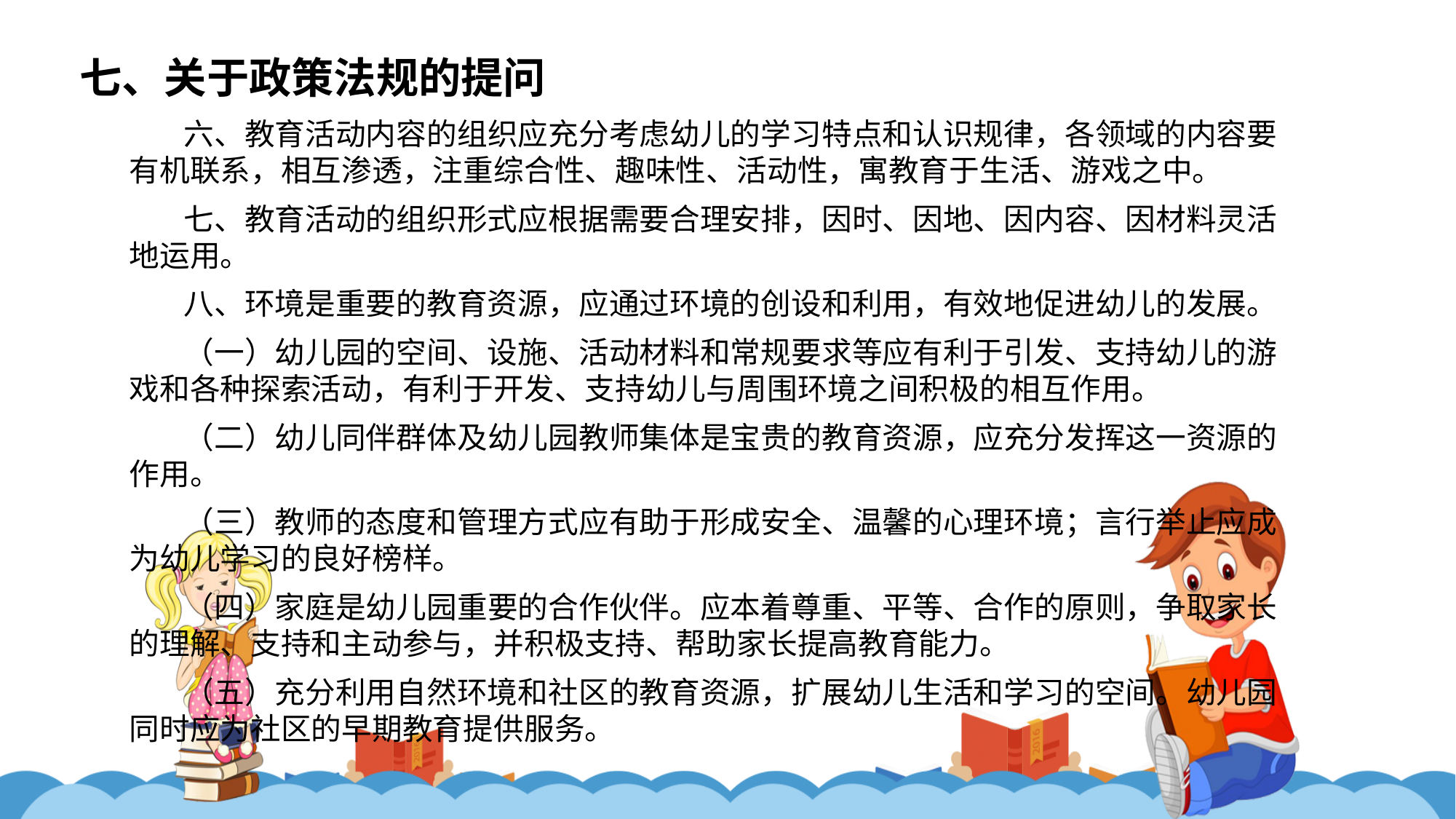

七、关于政策法规的提问
六、教育活动内容的组织应充分考虑幼儿的学习特点和认识规律，各领域的内容要有机联系，相互渗透，注重综合性、趣味性、活动性，寓教育于生活、游戏之中。
七、教育活动的组织形式应根据需要合理安排，因时、因地、因内容、因材料灵活地运用。
八、环境是重要的教育资源，应通过环境的创设和利用，有效地促进幼儿的发展。
（一）幼儿园的空间、设施、活动材料和常规要求等应有利于引发、支持幼儿的游戏和各种探索活动，有利于开发、支持幼儿与周围环境之间积极的相互作用。
（二）幼儿同伴群体及幼儿园教师集体是宝贵的教育资源，应充分发挥这一资源的作用。
（三）教师的态度和管理方式应有助于形成安全、温馨的心理环境；言行举止应成为幼儿学习的良好榜样。
（四）家庭是幼儿园重要的合作伙伴。应本着尊重、平等、合作的原则，争取家长的理解、支持和主动参与，并积极支持、帮助家长提高教育能力。
（五）充分利用自然环境和社区的教育资源，扩展幼儿生活和学习的空间。幼儿园同时应为社区的早期教育提供服务。